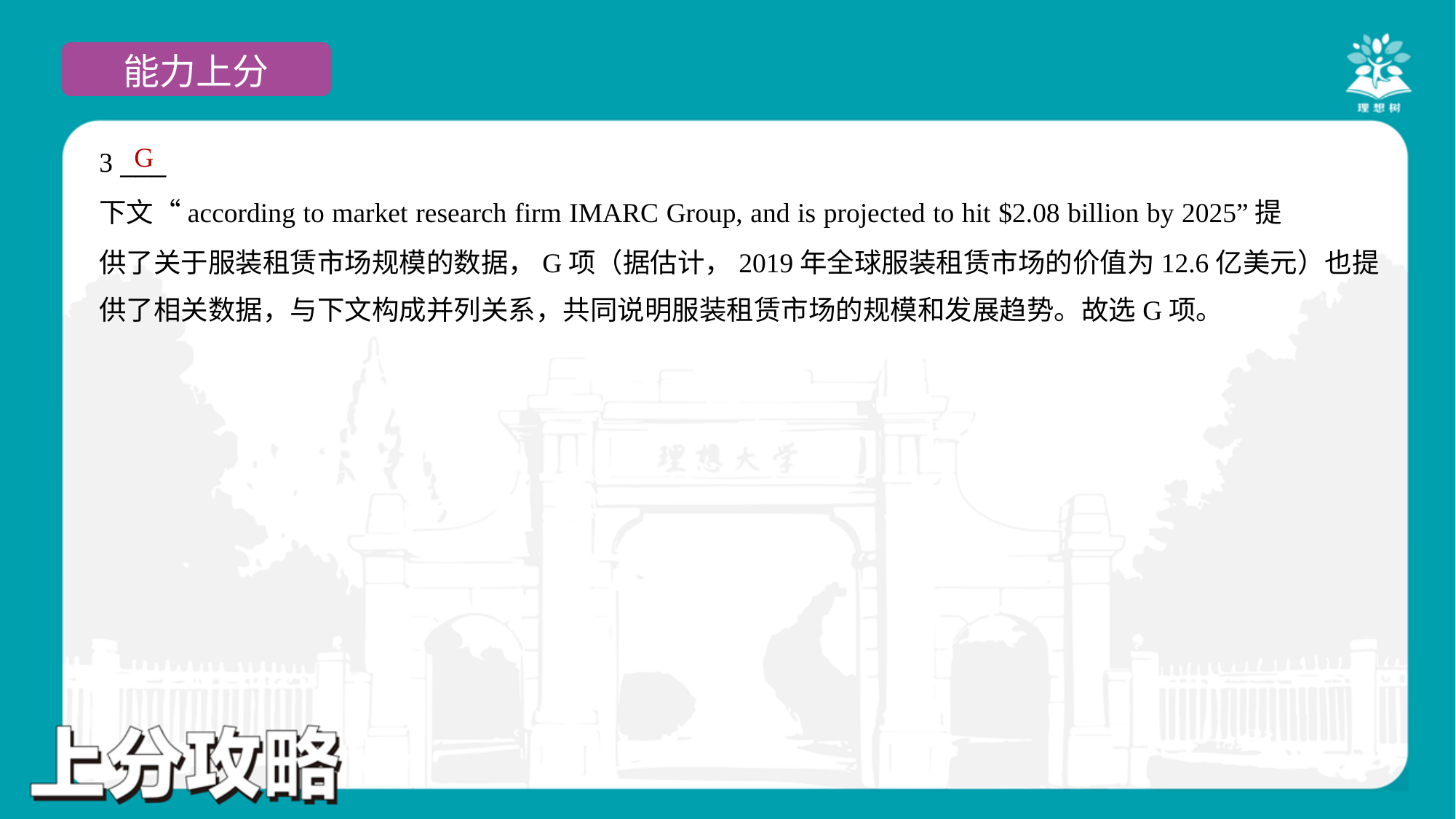

G
3 ___
下文“according to market research firm IMARC Group, and is projected to hit $2.08 billion by 2025”提
供了关于服装租赁市场规模的数据，G项（据估计，2019年全球服装租赁市场的价值为12.6亿美元）也提
供了相关数据，与下文构成并列关系，共同说明服装租赁市场的规模和发展趋势。故选G项。